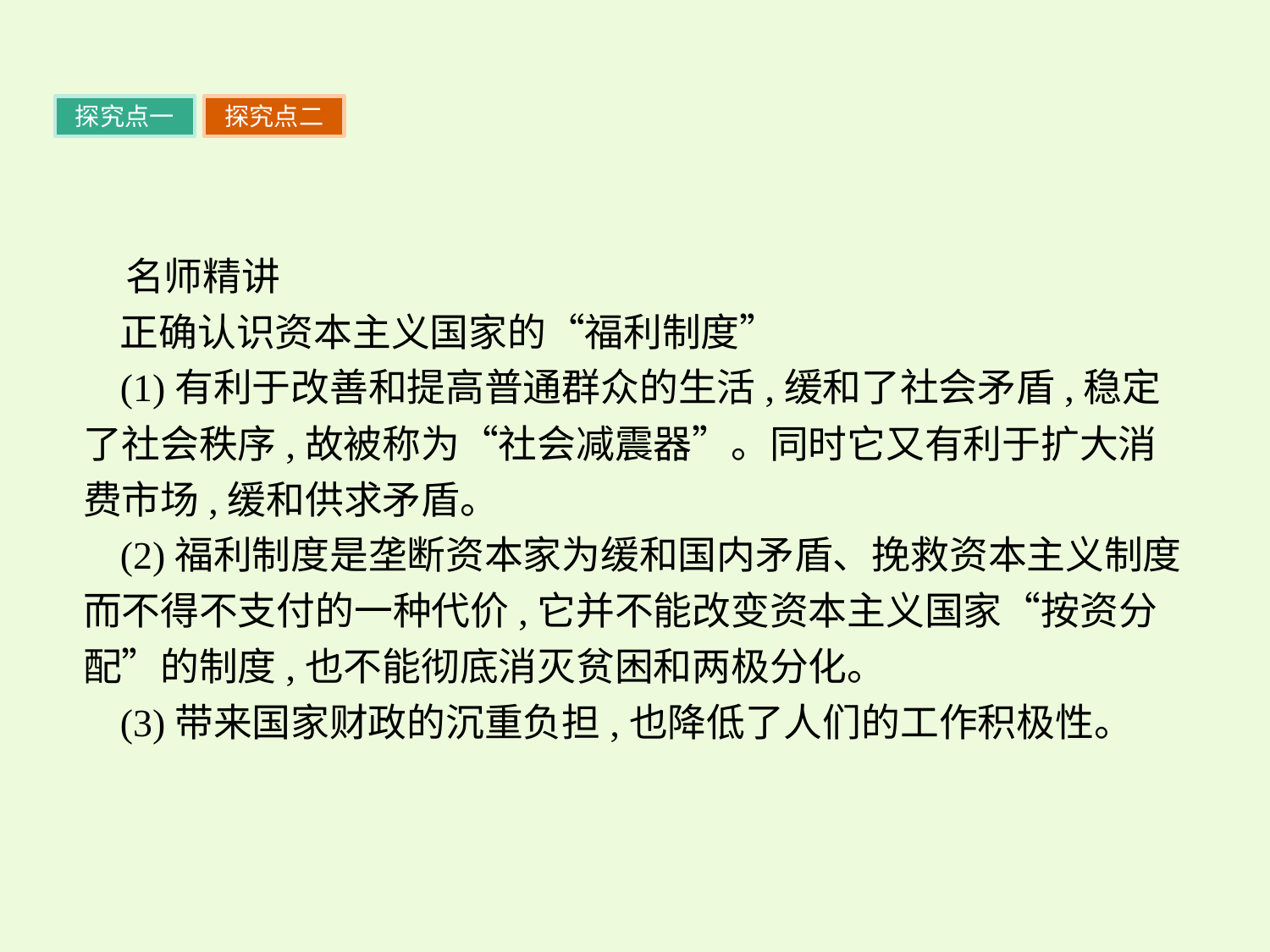

探究点一
探究点二
名师精讲
正确认识资本主义国家的“福利制度”
(1)有利于改善和提高普通群众的生活,缓和了社会矛盾,稳定了社会秩序,故被称为“社会减震器”。同时它又有利于扩大消费市场,缓和供求矛盾。
(2)福利制度是垄断资本家为缓和国内矛盾、挽救资本主义制度而不得不支付的一种代价,它并不能改变资本主义国家“按资分配”的制度,也不能彻底消灭贫困和两极分化。
(3)带来国家财政的沉重负担,也降低了人们的工作积极性。